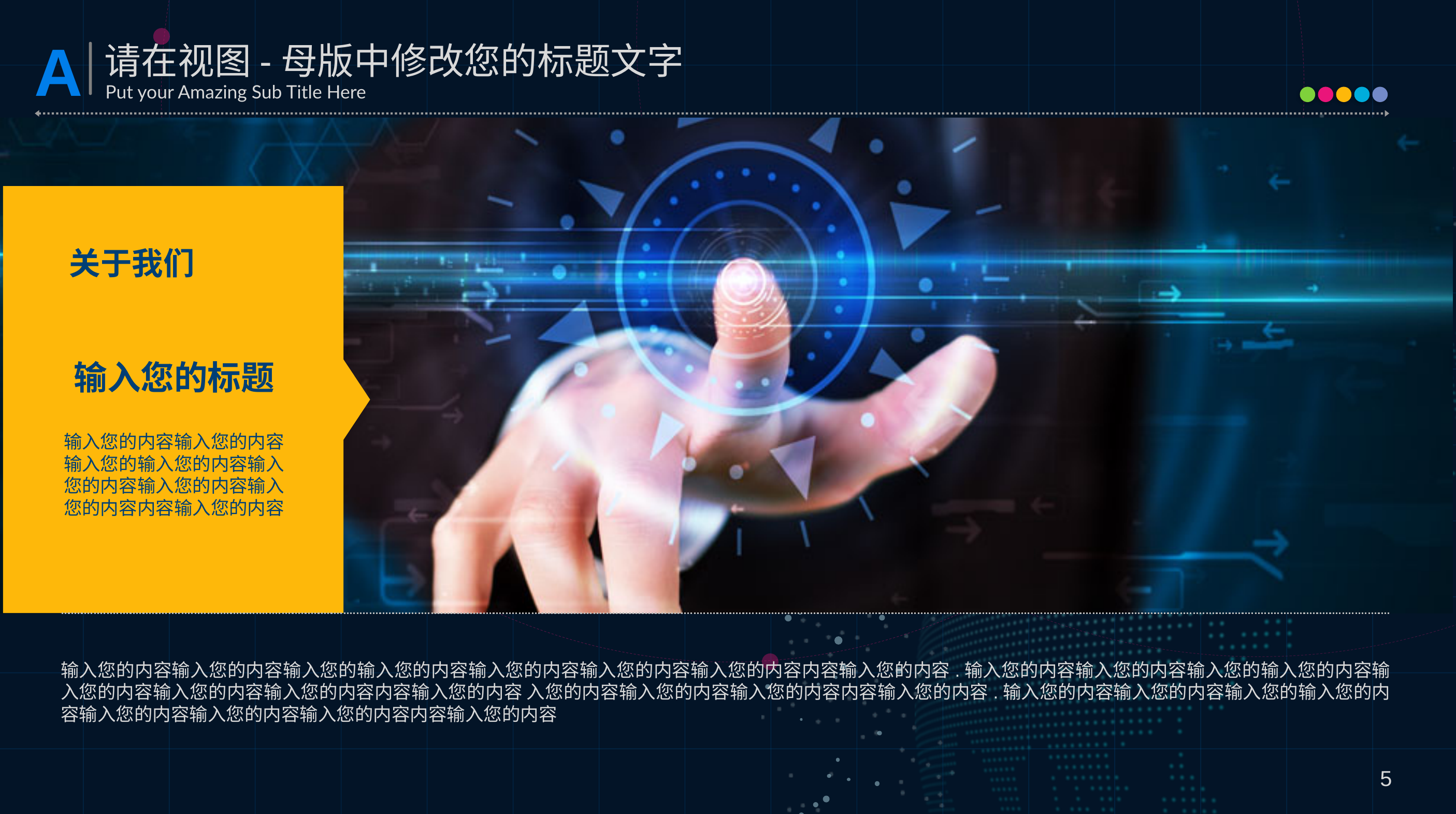

输入您的标题

输入您的内容输入您的内容输入您的输入您的内容输入您的内容输入您的内容输入您的内容内容输入您的内容

关于我们
输入您的内容输入您的内容输入您的输入您的内容输入您的内容输入您的内容输入您的内容内容输入您的内容.输入您的内容输入您的内容输入您的输入您的内容输入您的内容输入您的内容输入您的内容内容输入您的内容 入您的内容输入您的内容输入您的内容内容输入您的内容.输入您的内容输入您的内容输入您的输入您的内容输入您的内容输入您的内容输入您的内容内容输入您的内容
5